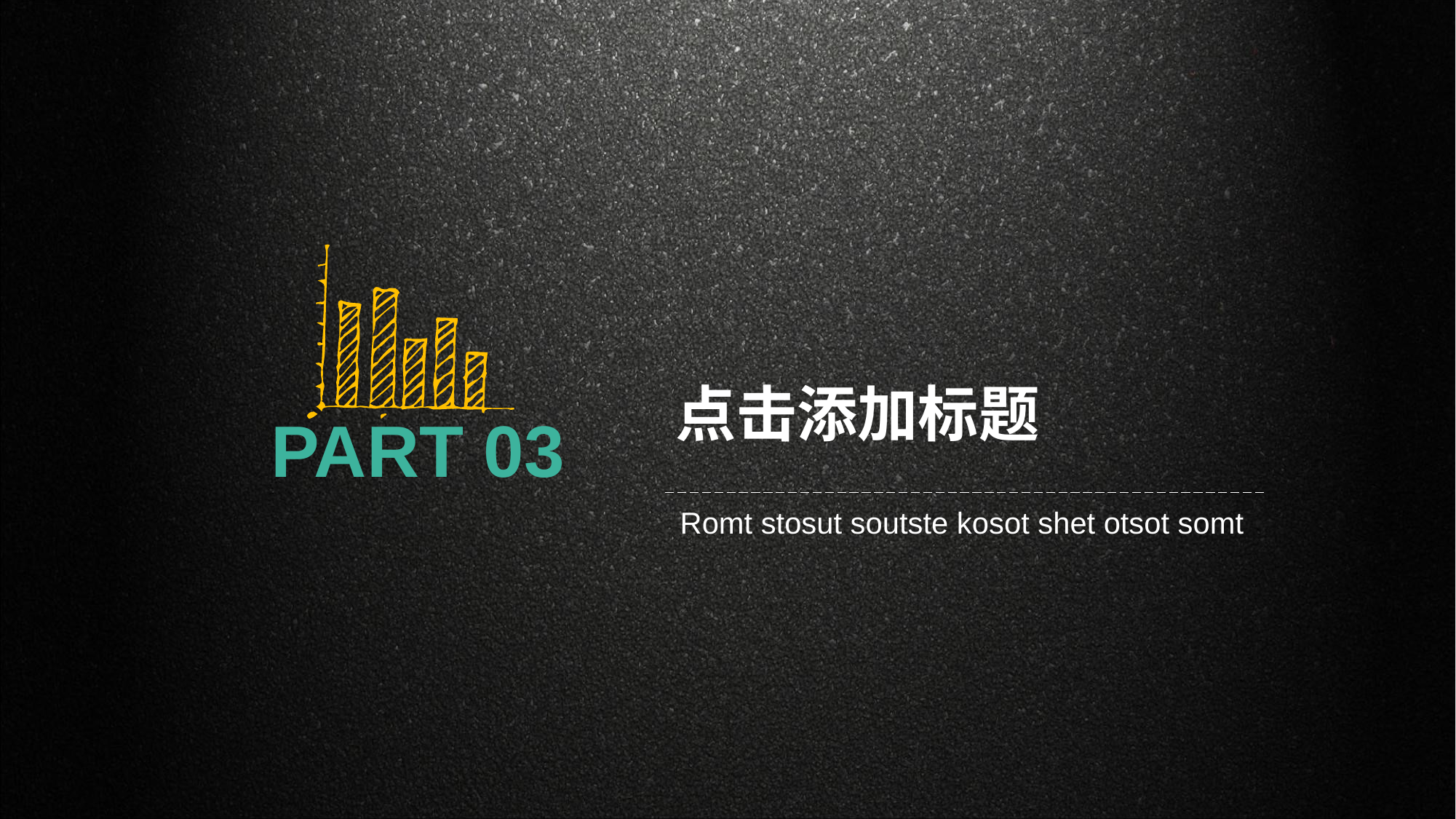

点击添加标题
Romt stosut soutste kosot shet otsot somt
PART 03